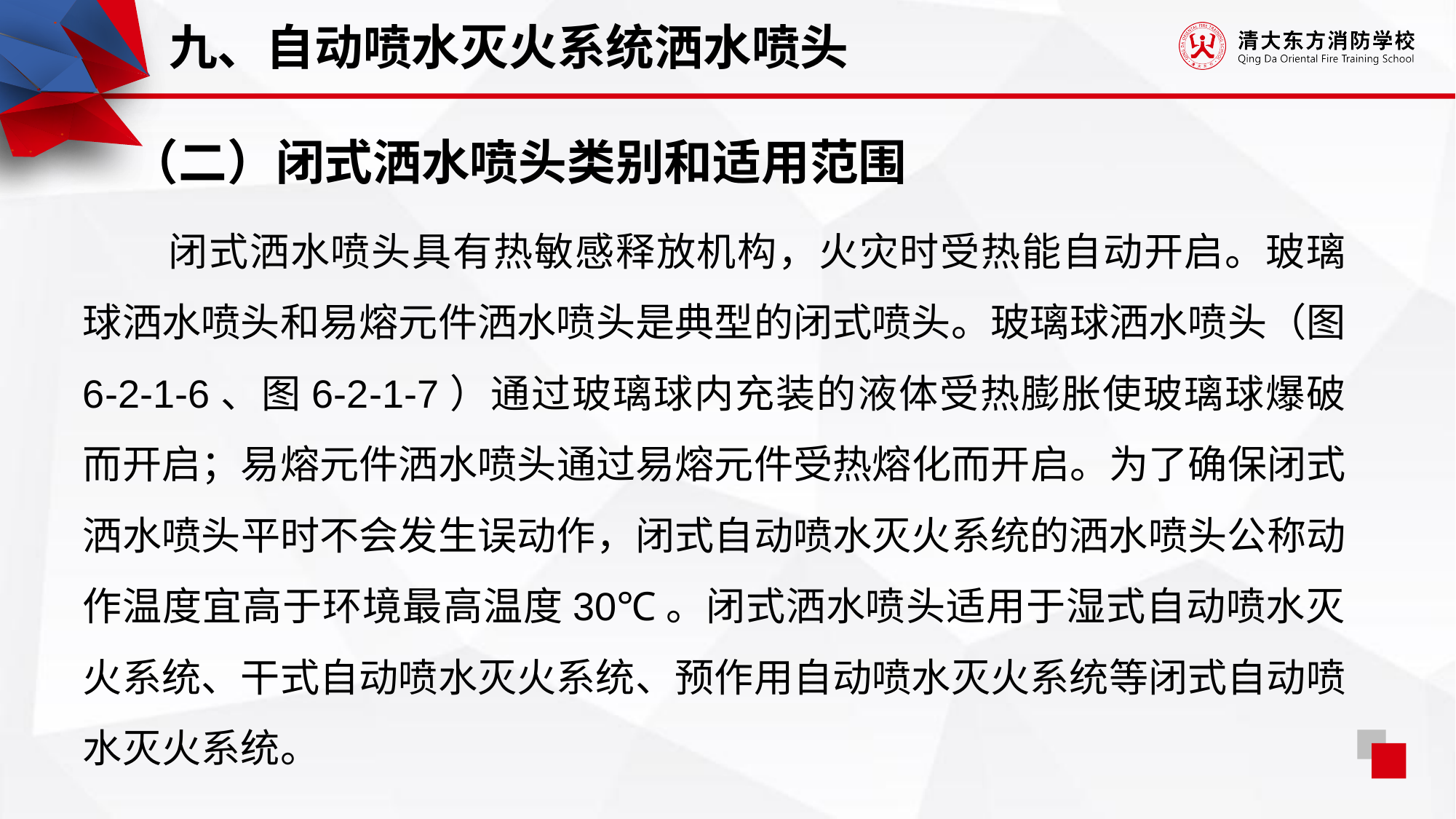

九、自动喷水灭火系统洒水喷头

（二）闭式洒水喷头类别和适用范围
闭式洒水喷头具有热敏感释放机构，火灾时受热能自动开启。玻璃球洒水喷头和易熔元件洒水喷头是典型的闭式喷头。玻璃球洒水喷头（图6-2-1-6、图6-2-1-7）通过玻璃球内充装的液体受热膨胀使玻璃球爆破而开启；易熔元件洒水喷头通过易熔元件受热熔化而开启。为了确保闭式洒水喷头平时不会发生误动作，闭式自动喷水灭火系统的洒水喷头公称动作温度宜高于环境最高温度30℃。闭式洒水喷头适用于湿式自动喷水灭火系统、干式自动喷水灭火系统、预作用自动喷水灭火系统等闭式自动喷水灭火系统。